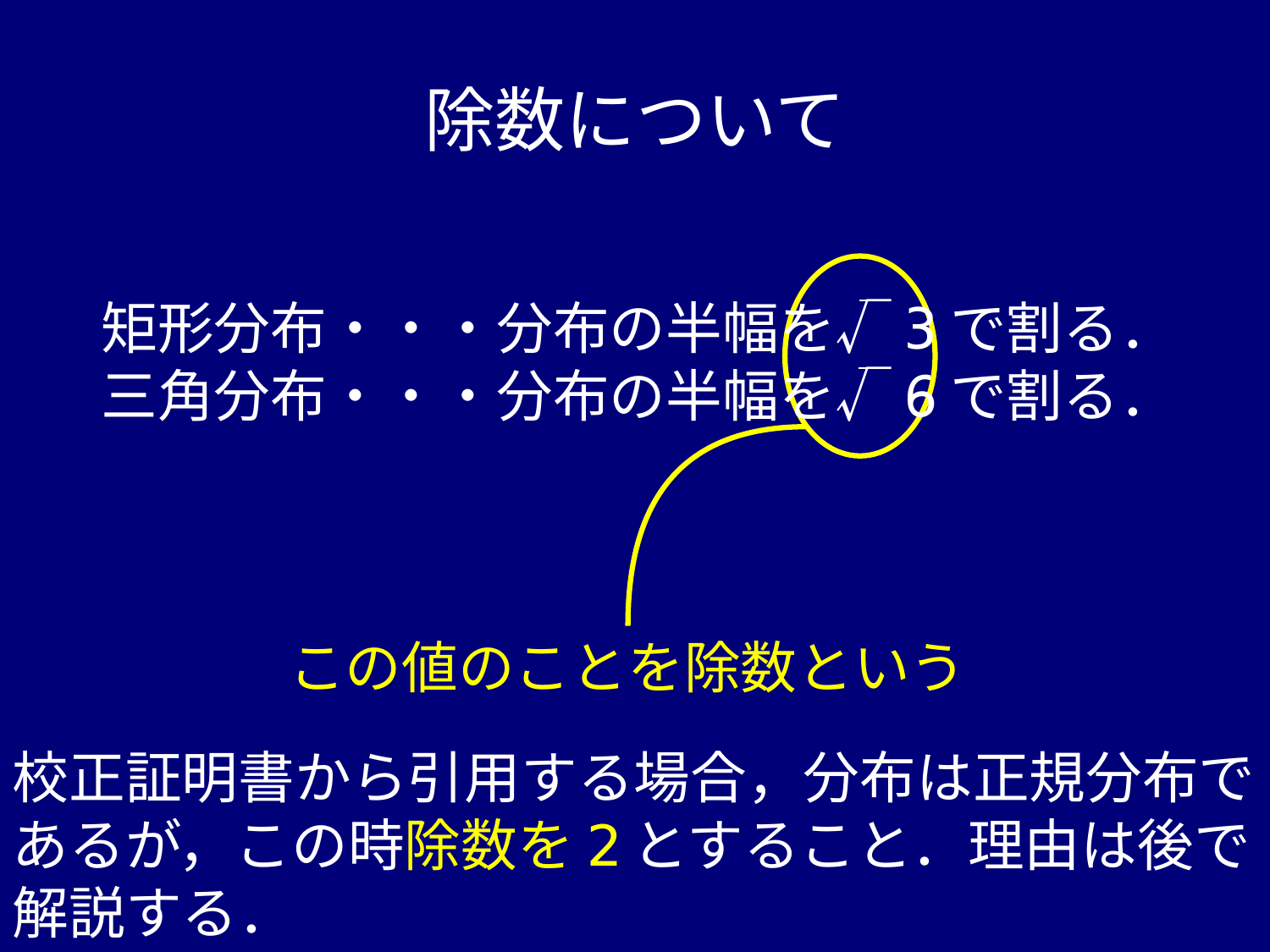

# 除数について

矩形分布・・・分布の半幅を√3で割る．
三角分布・・・分布の半幅を√6で割る．
この値のことを除数という
校正証明書から引用する場合，分布は正規分布であるが，この時除数を2とすること．理由は後で解説する．